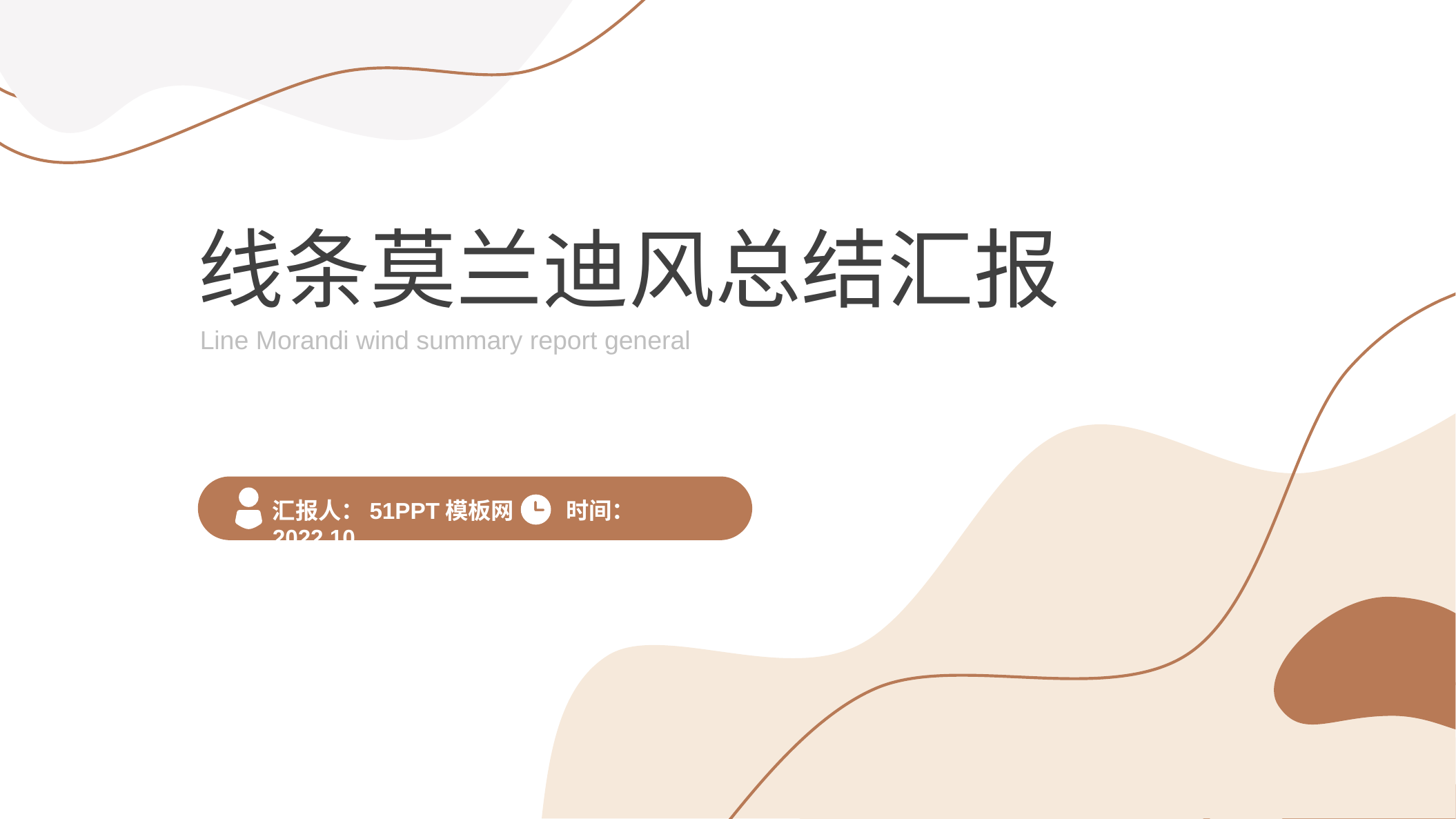

线条莫兰迪风总结汇报

Line Morandi wind summary report general

汇报人：51PPT模板网          时间：2022.10